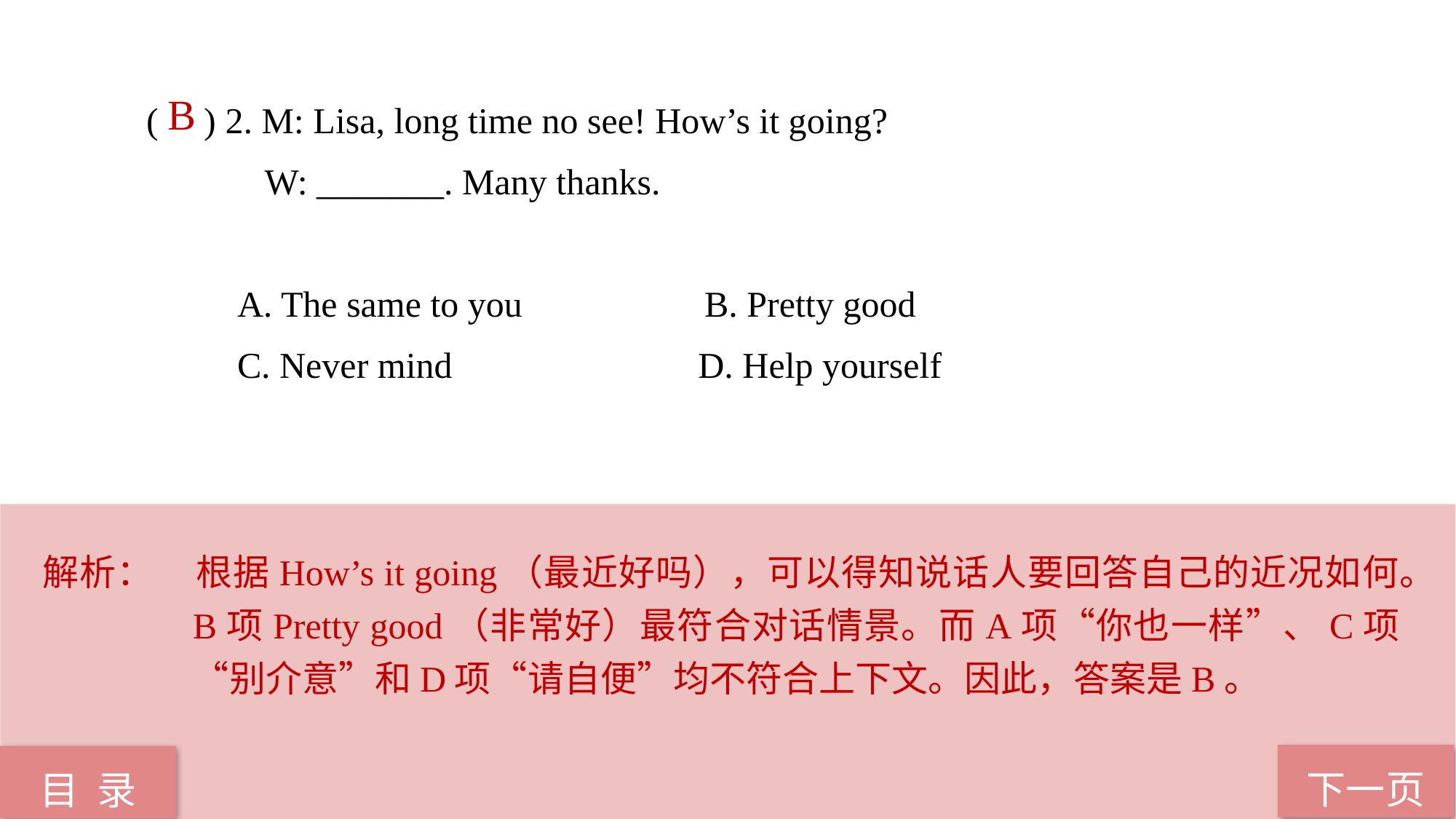

(     ) 2. M: Lisa, long time no see! How’s it going?
             W: _______. Many thanks.

          A. The same to you                    B. Pretty good
          C. Never mind                           D. Help yourself
 B
解析：	根据How’s it going（最近好吗），可以得知说话人要回答自己的近况如何。B项Pretty good（非常好）最符合对话情景。而A项“你也一样”、C项“别介意”和D项“请自便”均不符合上下文。因此，答案是B。